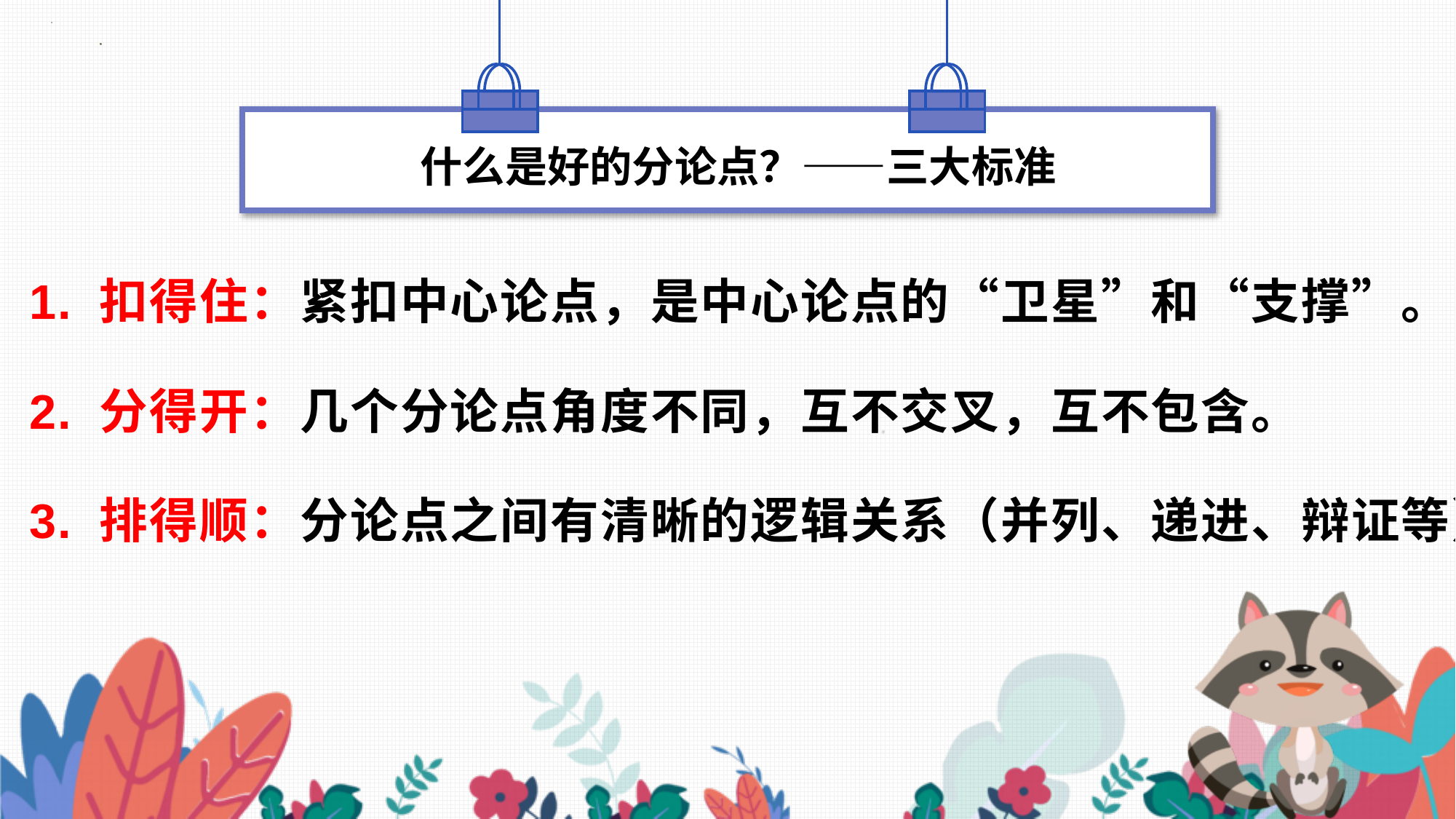

什么是好的分论点？——三大标准
# 1. 扣得住：紧扣中心论点，是中心论点的“卫星”和“支撑”。 2. 分得开：几个分论点角度不同，互不交叉，互不包含。 3. 排得顺：分论点之间有清晰的逻辑关系（并列、递进、辩证等）